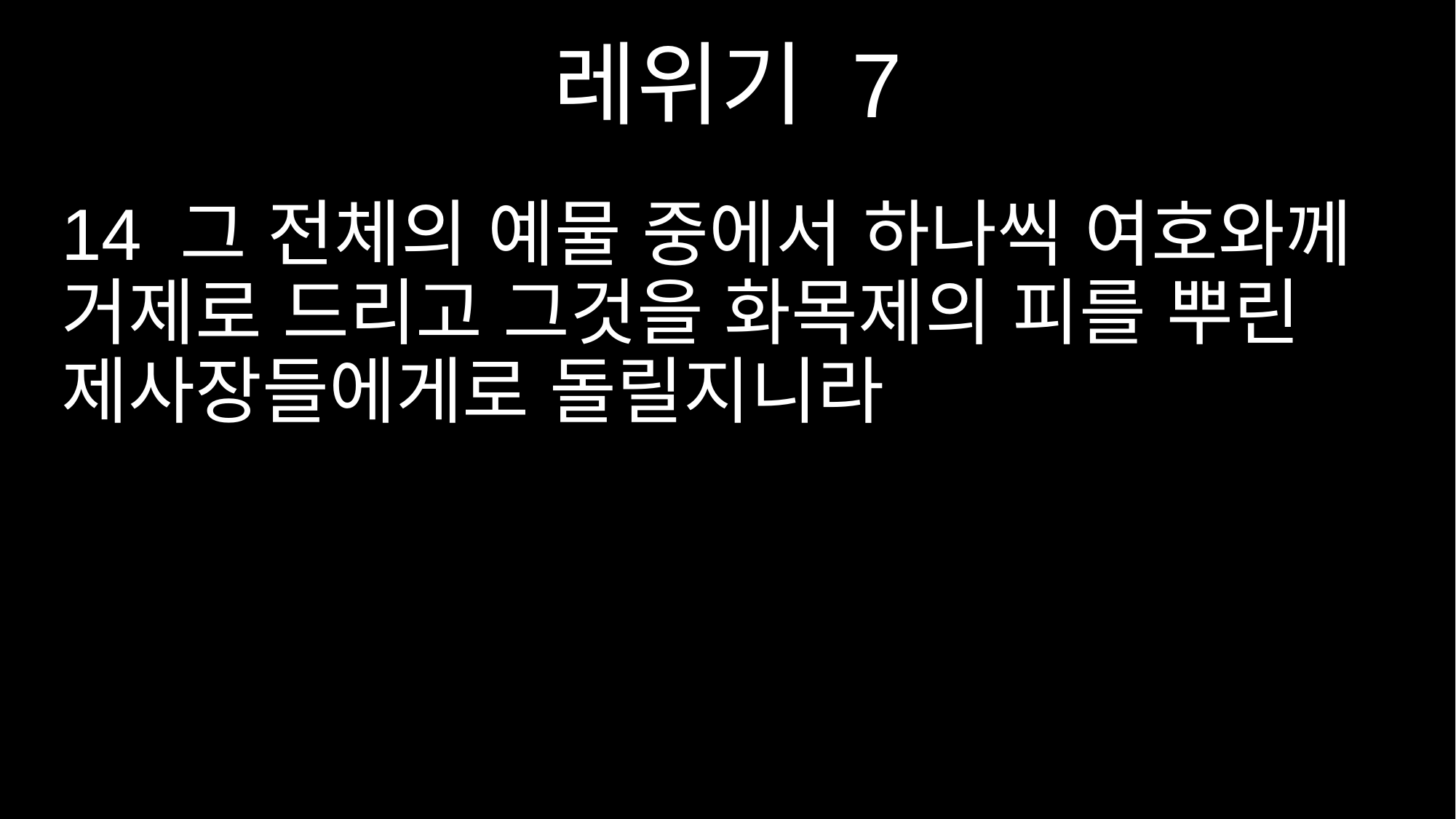

레위기 7
14 그 전체의 예물 중에서 하나씩 여호와께 거제로 드리고 그것을 화목제의 피를 뿌린 제사장들에게로 돌릴지니라